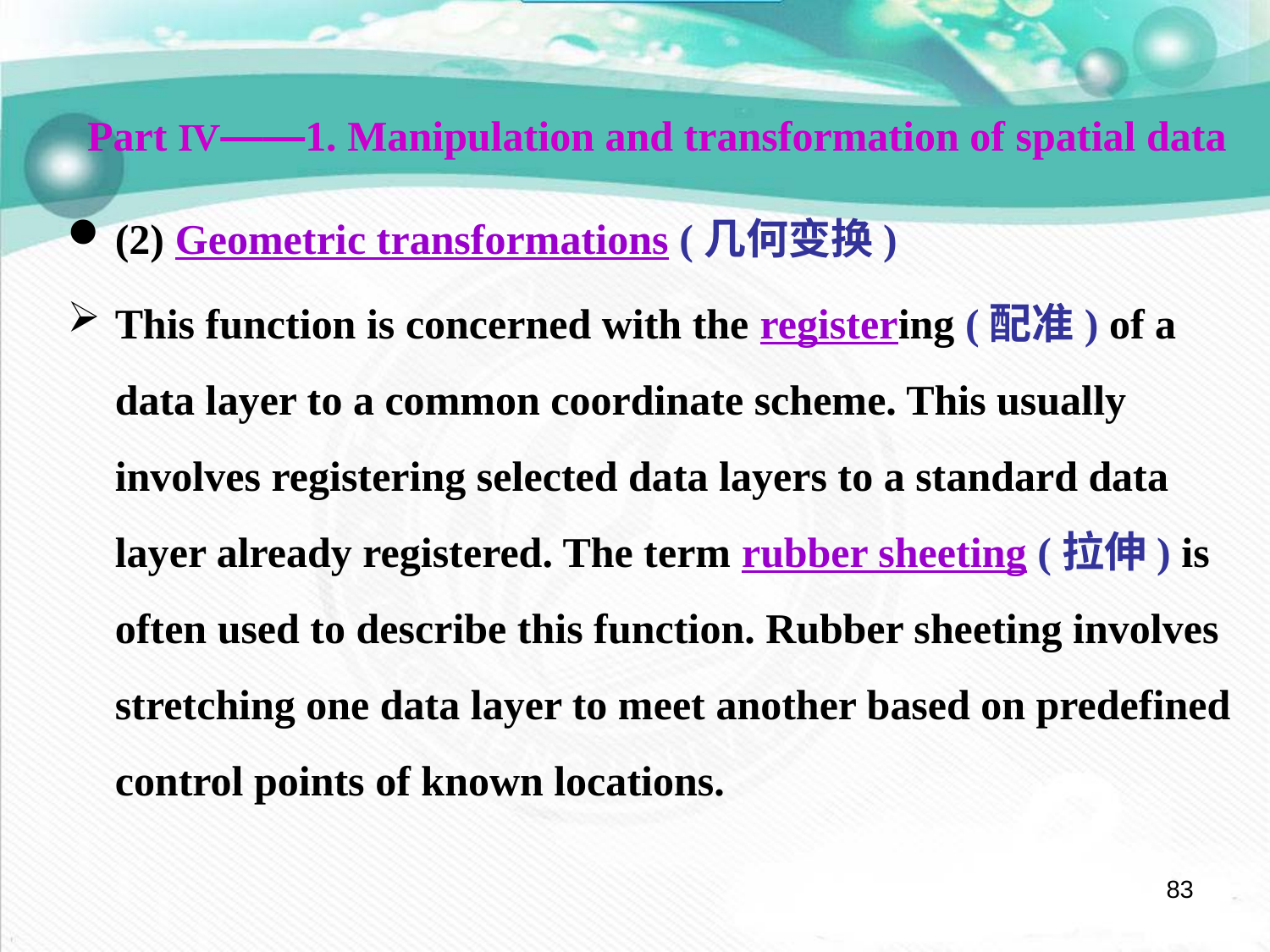

Part Ⅳ——1. Manipulation and transformation of spatial data
(2) Geometric transformations (几何变换)
This function is concerned with the registering (配准) of a data layer to a common coordinate scheme. This usually involves registering selected data layers to a standard data layer already registered. The term rubber sheeting (拉伸) is often used to describe this function. Rubber sheeting involves stretching one data layer to meet another based on predefined control points of known locations.

83